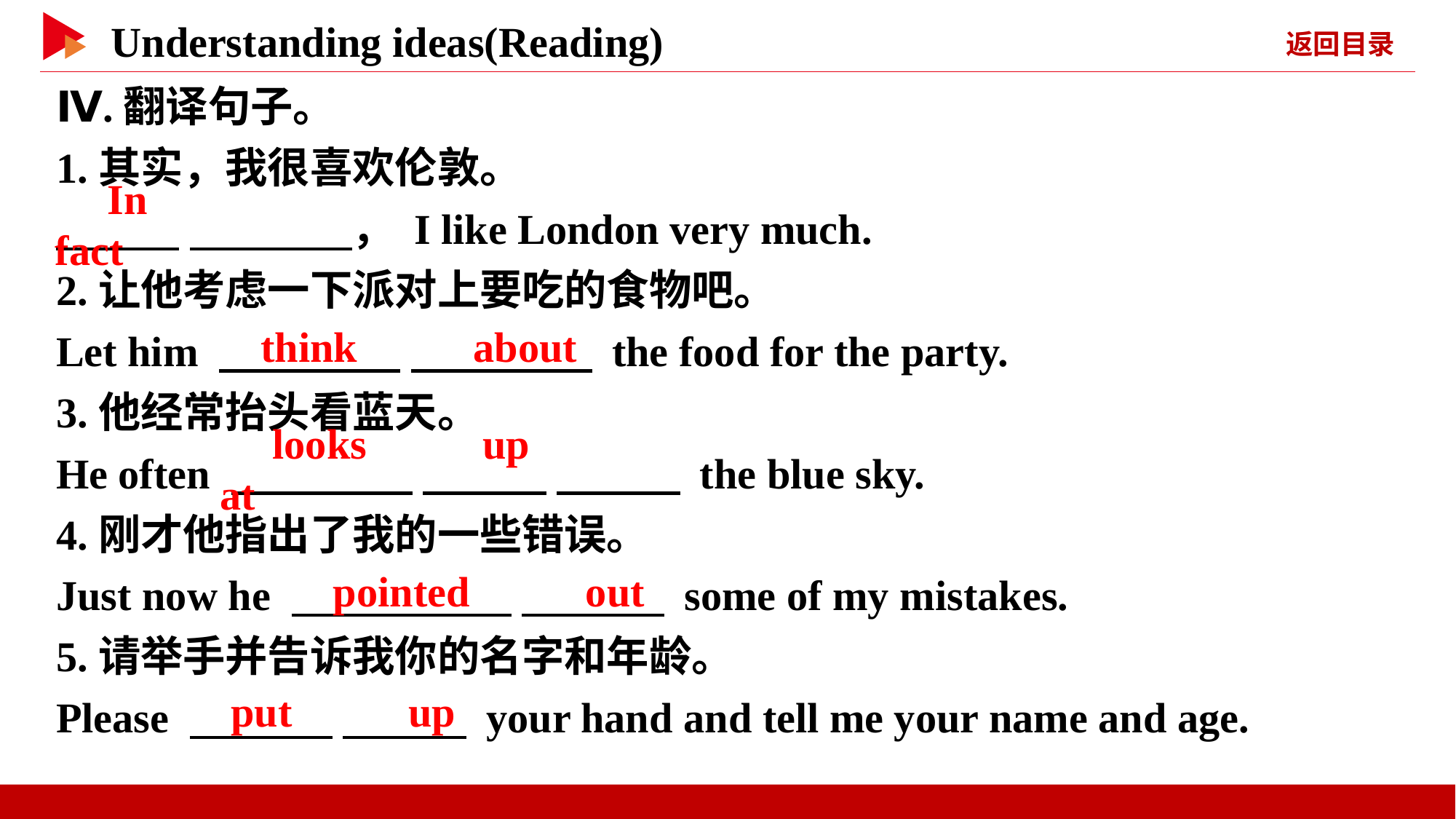

Ⅳ.翻译句子。
1.其实，我很喜欢伦敦。
　    　 　        　， I like London very much.
2.让他考虑一下派对上要吃的食物吧。
Let him 　          　 　          　 the food for the party.
3.他经常抬头看蓝天。
He often 　          　 　    　 　    　 the blue sky.
4.刚才他指出了我的一些错误。
Just now he 　              　 　      　 some of my mistakes.
5.请举手并告诉我你的名字和年龄。
Please 　      　 　    　 your hand and tell me your name and age.
　In　 　fact
　think　 　about
　looks　 　up　 　at
　pointed　 　out
　put　 　up